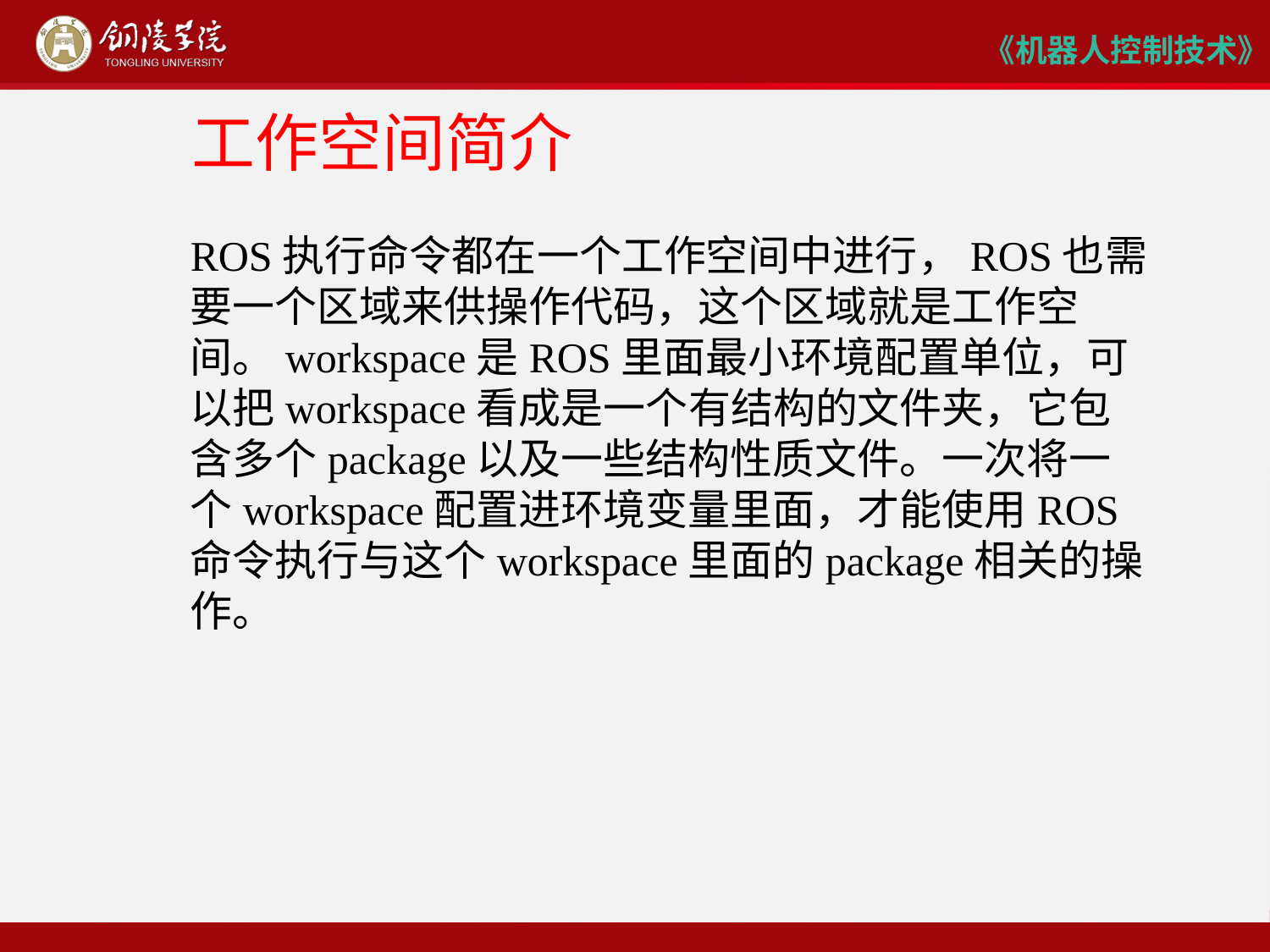

# 工作空间简介
ROS执行命令都在一个工作空间中进行，ROS也需要一个区域来供操作代码，这个区域就是工作空间。workspace是ROS里面最小环境配置单位，可以把workspace看成是一个有结构的文件夹，它包含多个package以及一些结构性质文件。一次将一个workspace配置进环境变量里面，才能使用ROS命令执行与这个workspace里面的package相关的操作。